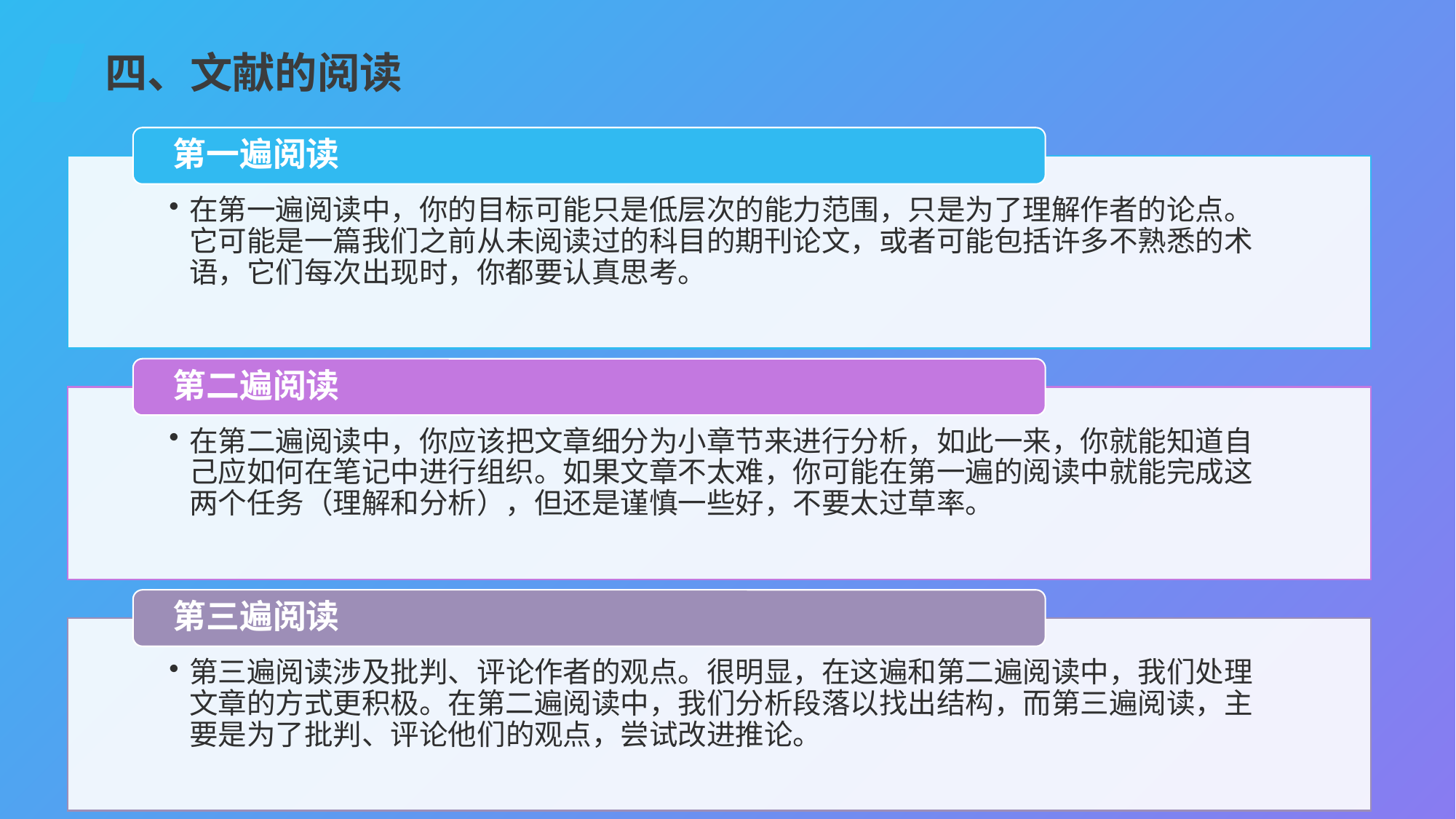

四、文献的阅读
在第一遍阅读中，你的目标可能只是低层次的能力范围，只是为了理解作者的论点。它可能是一篇我们之前从未阅读过的科目的期刊论文，或者可能包括许多不熟悉的术语，它们每次出现时，你都要认真思考。
第一遍阅读
在第二遍阅读中，你应该把文章细分为小章节来进行分析，如此一来，你就能知道自己应如何在笔记中进行组织。如果文章不太难，你可能在第一遍的阅读中就能完成这两个任务（理解和分析），但还是谨慎一些好，不要太过草率。
第二遍阅读
第三遍阅读涉及批判、评论作者的观点。很明显，在这遍和第二遍阅读中，我们处理文章的方式更积极。在第二遍阅读中，我们分析段落以找出结构，而第三遍阅读，主要是为了批判、评论他们的观点，尝试改进推论。
第三遍阅读